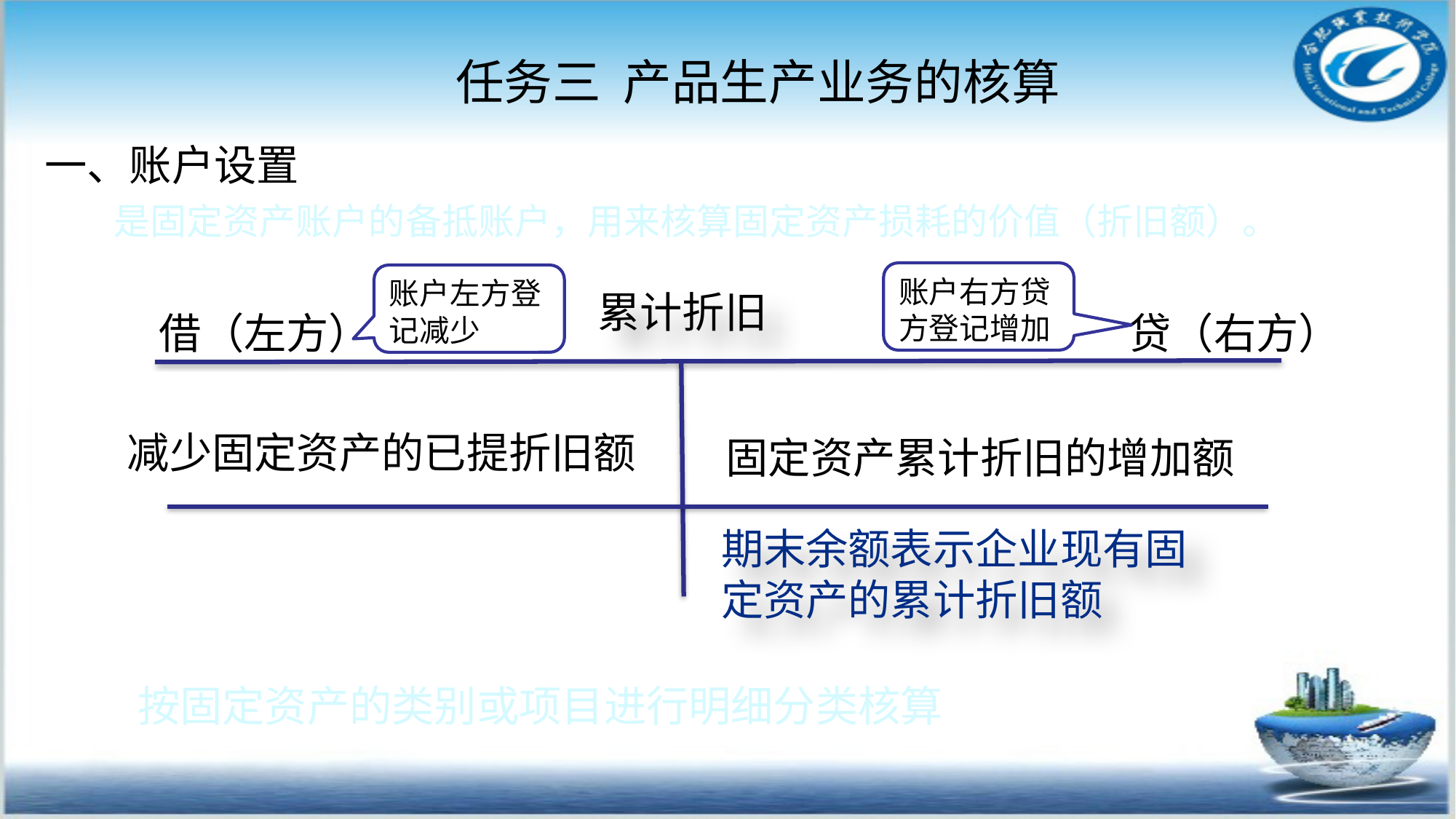

任务三  产品生产业务的核算
#
一、账户设置
   是固定资产账户的备抵账户，用来核算固定资产损耗的价值（折旧额）。
账户右方贷方登记增加
账户左方登记减少
累计折旧
借（左方）
贷（右方）
减少固定资产的已提折旧额
固定资产累计折旧的增加额
期末余额表示企业现有固定资产的累计折旧额
按固定资产的类别或项目进行明细分类核算